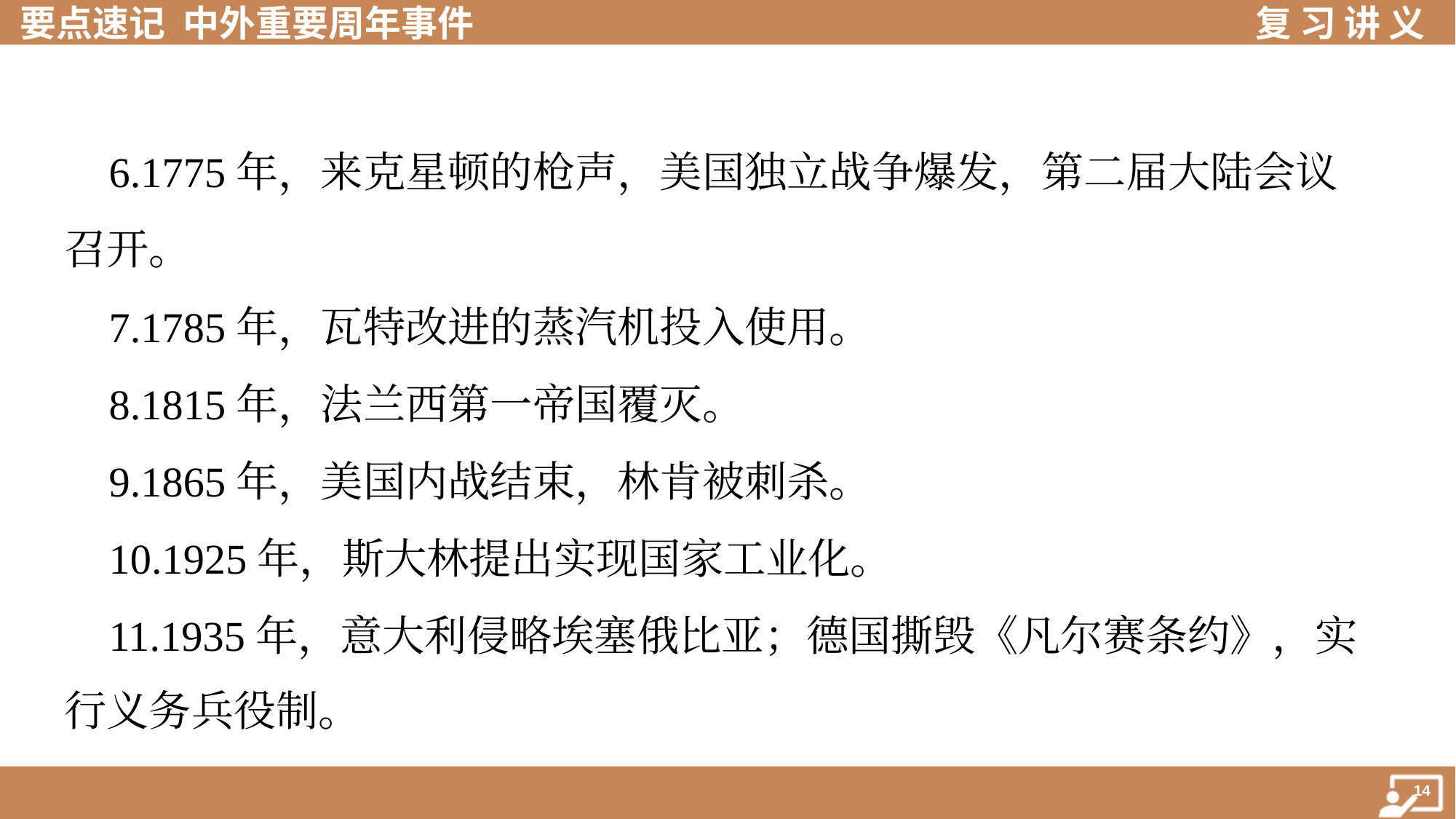

6.1775年，来克星顿的枪声，美国独立战争爆发，第二届大陆会议
召开。
    7.1785年，瓦特改进的蒸汽机投入使用。
    8.1815年，法兰西第一帝国覆灭。
    9.1865年，美国内战结束，林肯被刺杀。
    10.1925年，斯大林提出实现国家工业化。
    11.1935年，意大利侵略埃塞俄比亚；德国撕毁《凡尔赛条约》，实
行义务兵役制。